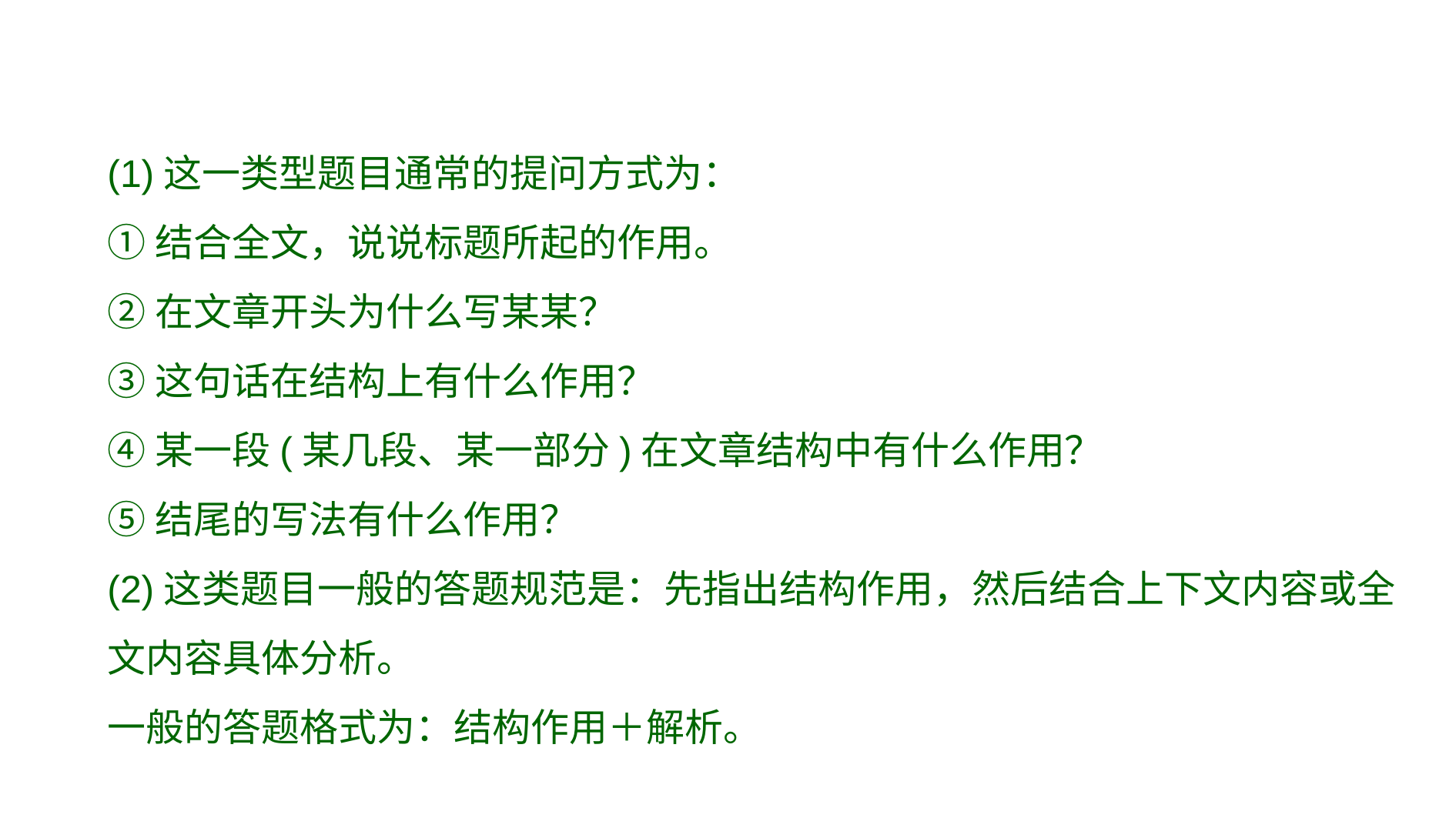

(1)这一类型题目通常的提问方式为：
①结合全文，说说标题所起的作用。
②在文章开头为什么写某某？
③这句话在结构上有什么作用？
④某一段(某几段、某一部分)在文章结构中有什么作用？
⑤结尾的写法有什么作用？
(2)这类题目一般的答题规范是：先指出结构作用，然后结合上下文内容或全文内容具体分析。
一般的答题格式为：结构作用＋解析。